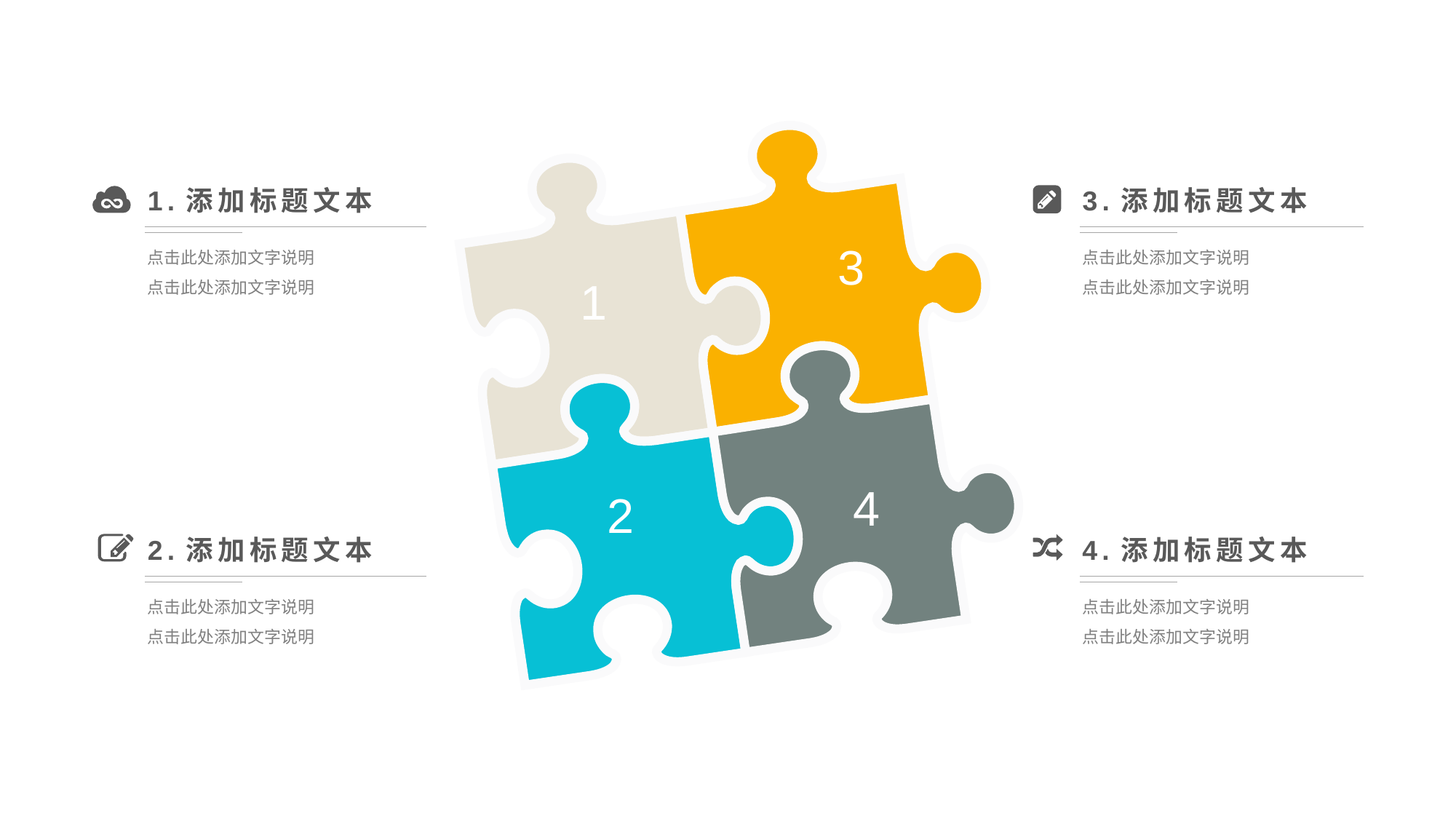

1.添加标题文本

点击此处添加文字说明
点击此处添加文字说明
3.添加标题文本

点击此处添加文字说明
点击此处添加文字说明
3
1
4
2
2.添加标题文本

点击此处添加文字说明
点击此处添加文字说明
4.添加标题文本

点击此处添加文字说明
点击此处添加文字说明